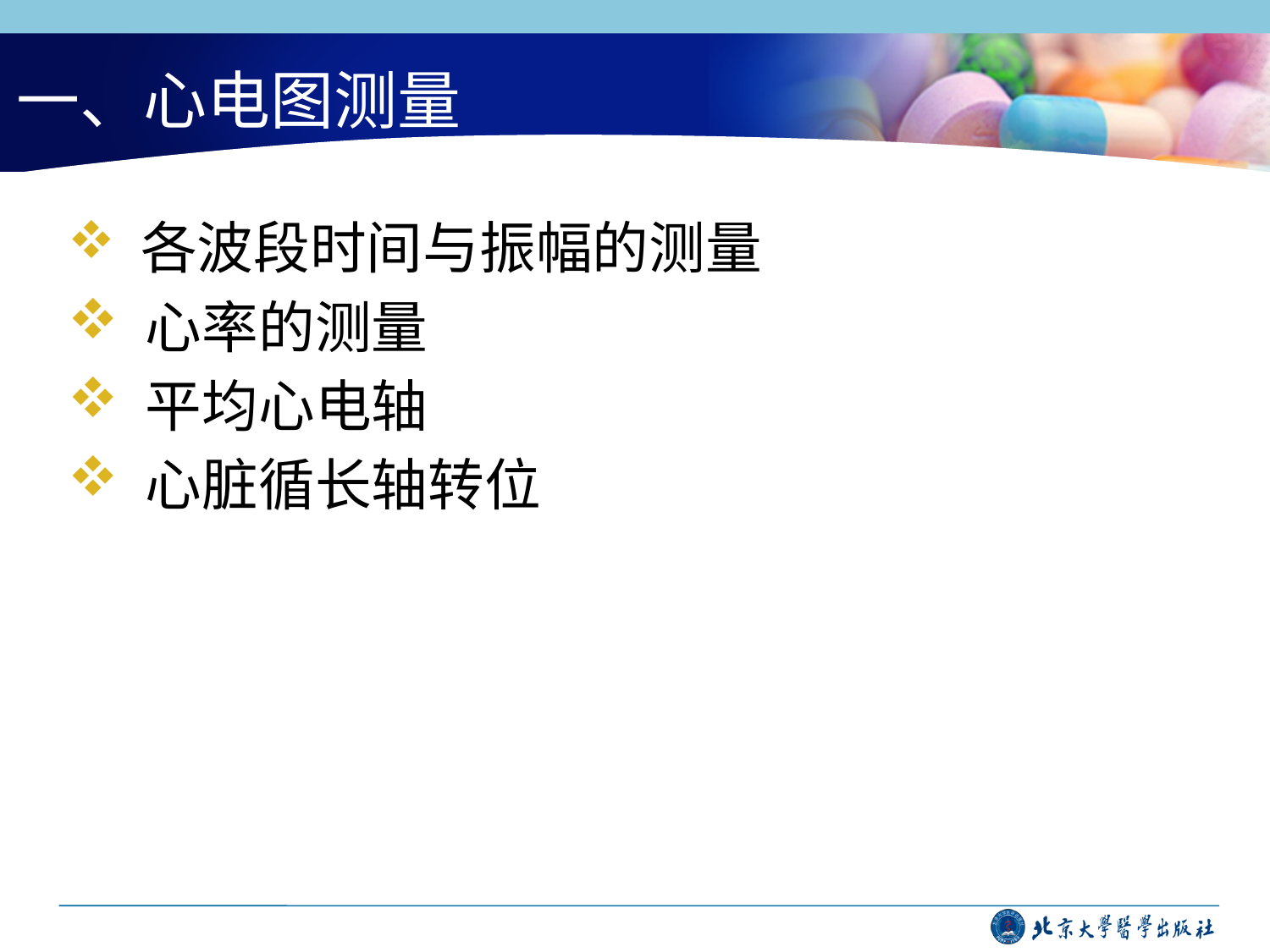

# 一、心电图测量
 各波段时间与振幅的测量
 心率的测量
 平均心电轴
 心脏循长轴转位